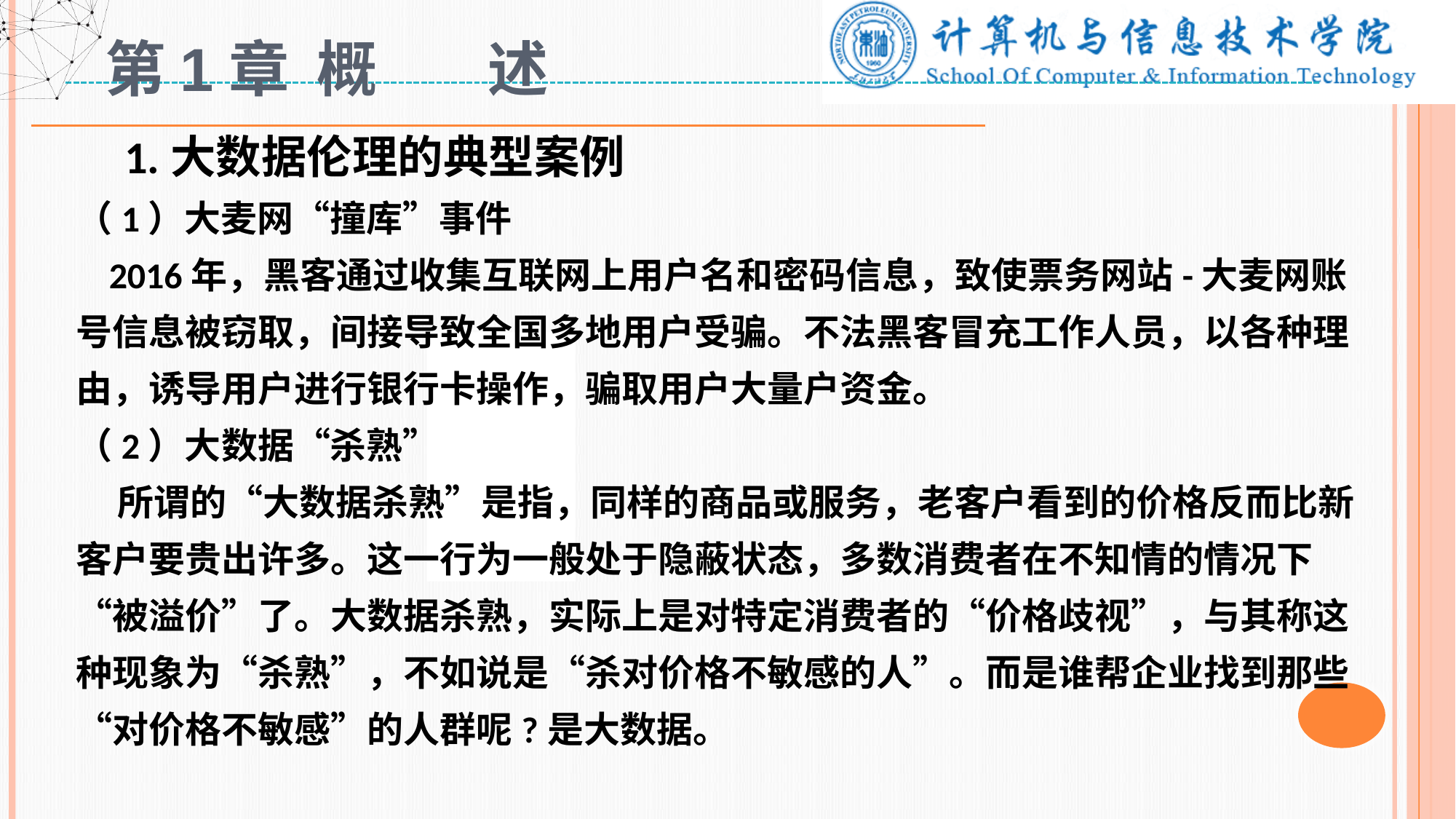

# 第1章  概        述
     1.大数据伦理的典型案例
（1）大麦网“撞库”事件
    2016年，黑客通过收集互联网上用户名和密码信息，致使票务网站-大麦网账号信息被窃取，间接导致全国多地用户受骗。不法黑客冒充工作人员，以各种理由，诱导用户进行银行卡操作，骗取用户大量户资金。
（2）大数据“杀熟”
    所谓的“大数据杀熟”是指，同样的商品或服务，老客户看到的价格反而比新客户要贵出许多。这一行为一般处于隐蔽状态，多数消费者在不知情的情况下“被溢价”了。大数据杀熟，实际上是对特定消费者的“价格歧视”，与其称这种现象为“杀熟”，不如说是“杀对价格不敏感的人”。而是谁帮企业找到那些“对价格不敏感”的人群呢?是大数据。